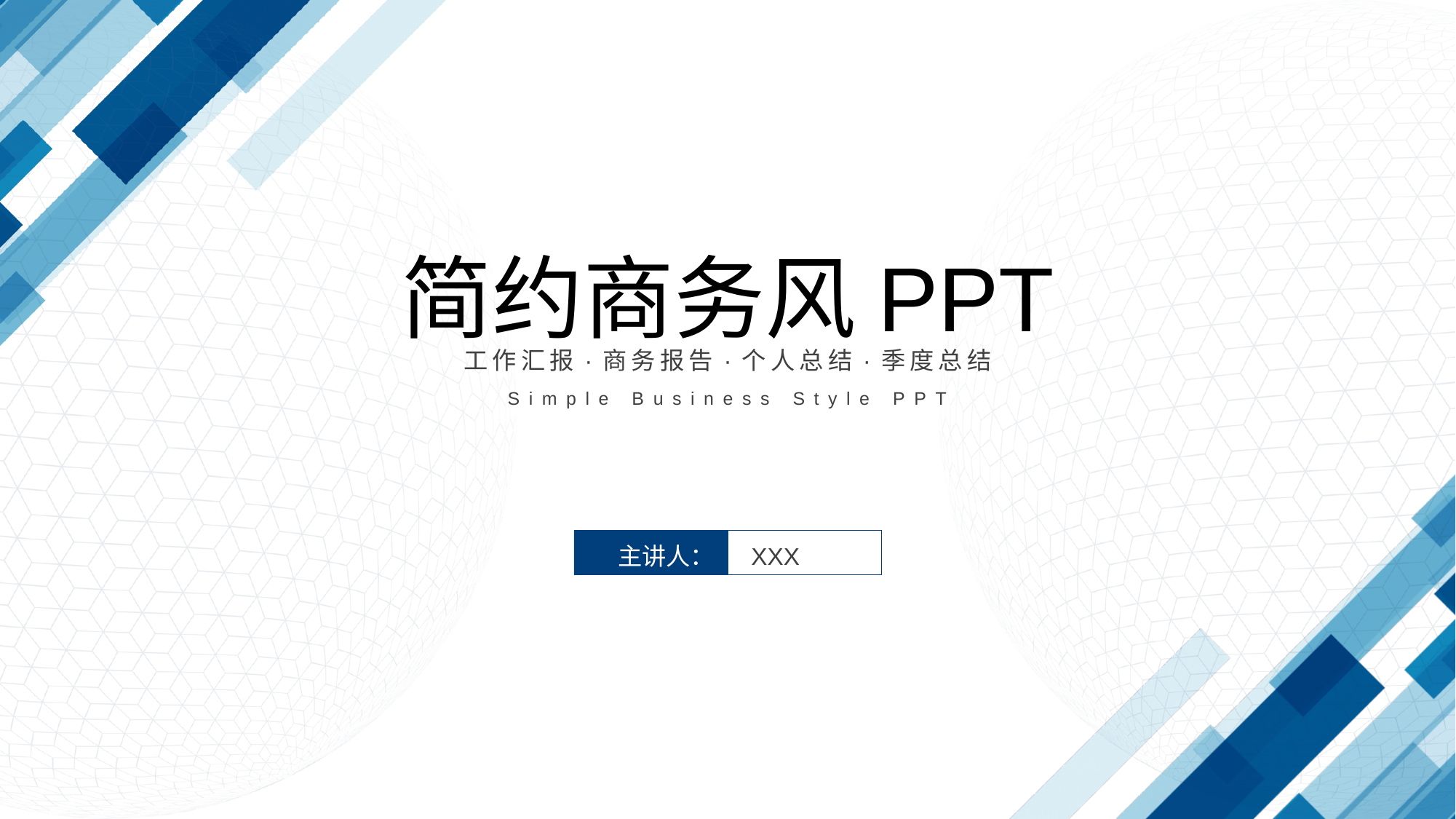

简约商务风PPT
工作汇报·商务报告·个人总结·季度总结
Simple Business Style PPT

主讲人：
XXX